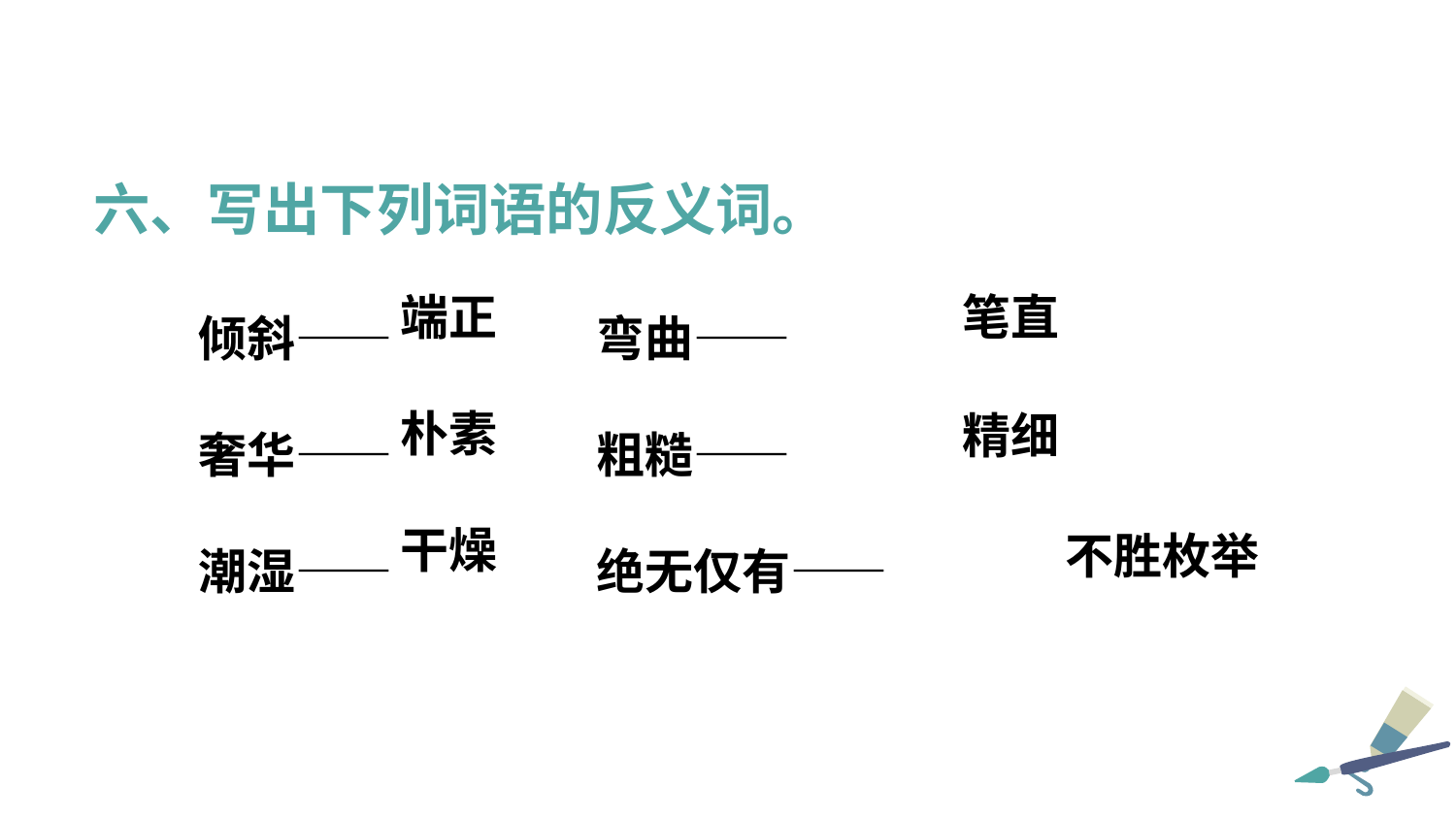

六、写出下列词语的反义词。
倾斜——               弯曲——
奢华——               粗糙——
潮湿——               绝无仅有——
端正
笔直
朴素
精细
干燥
不胜枚举